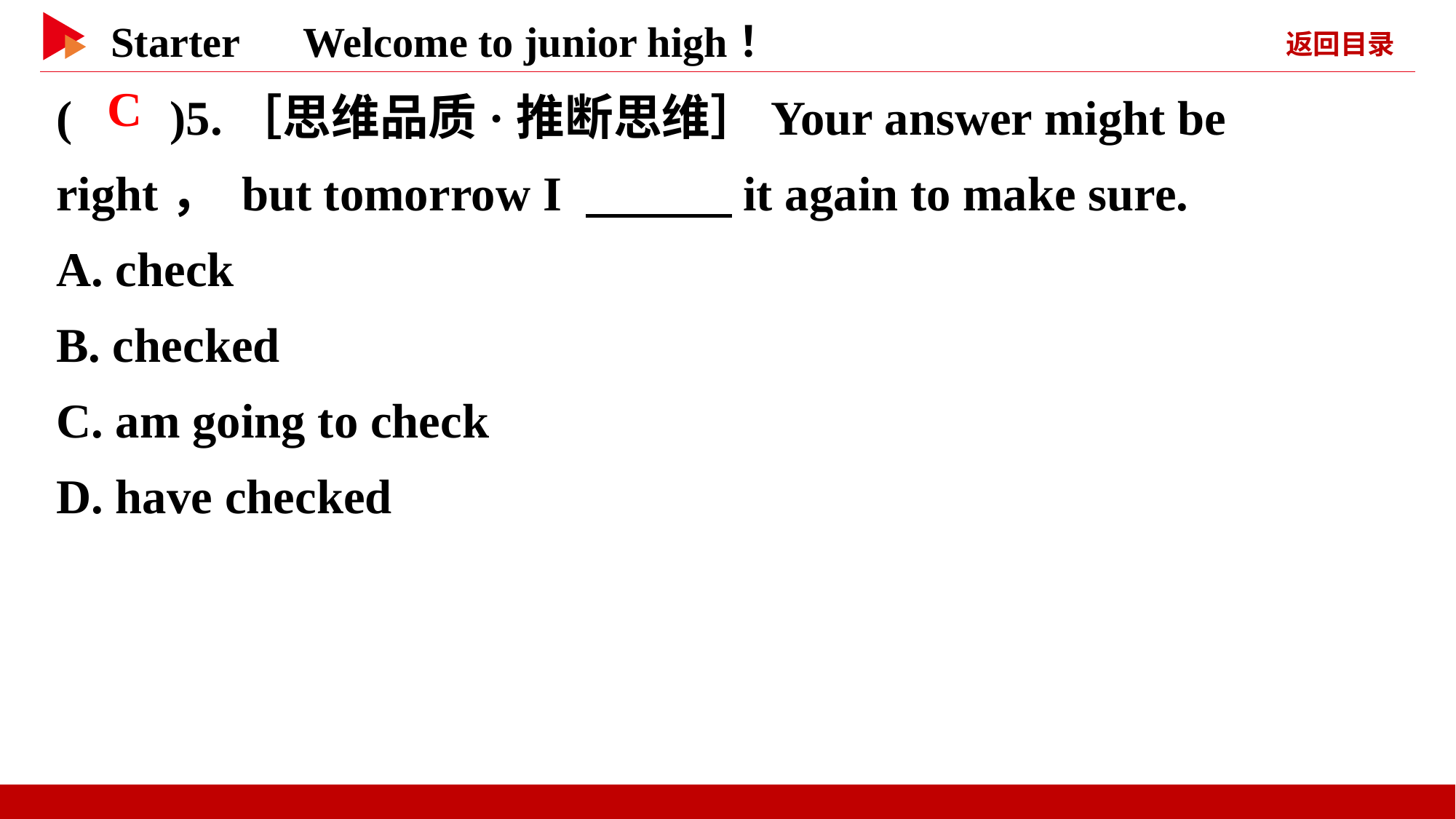

(        )5.［思维品质·推断思维］Your answer might be right， but tomorrow I 　　　it again to make sure.
A. check
B. checked
C. am going to check
D. have checked
   C